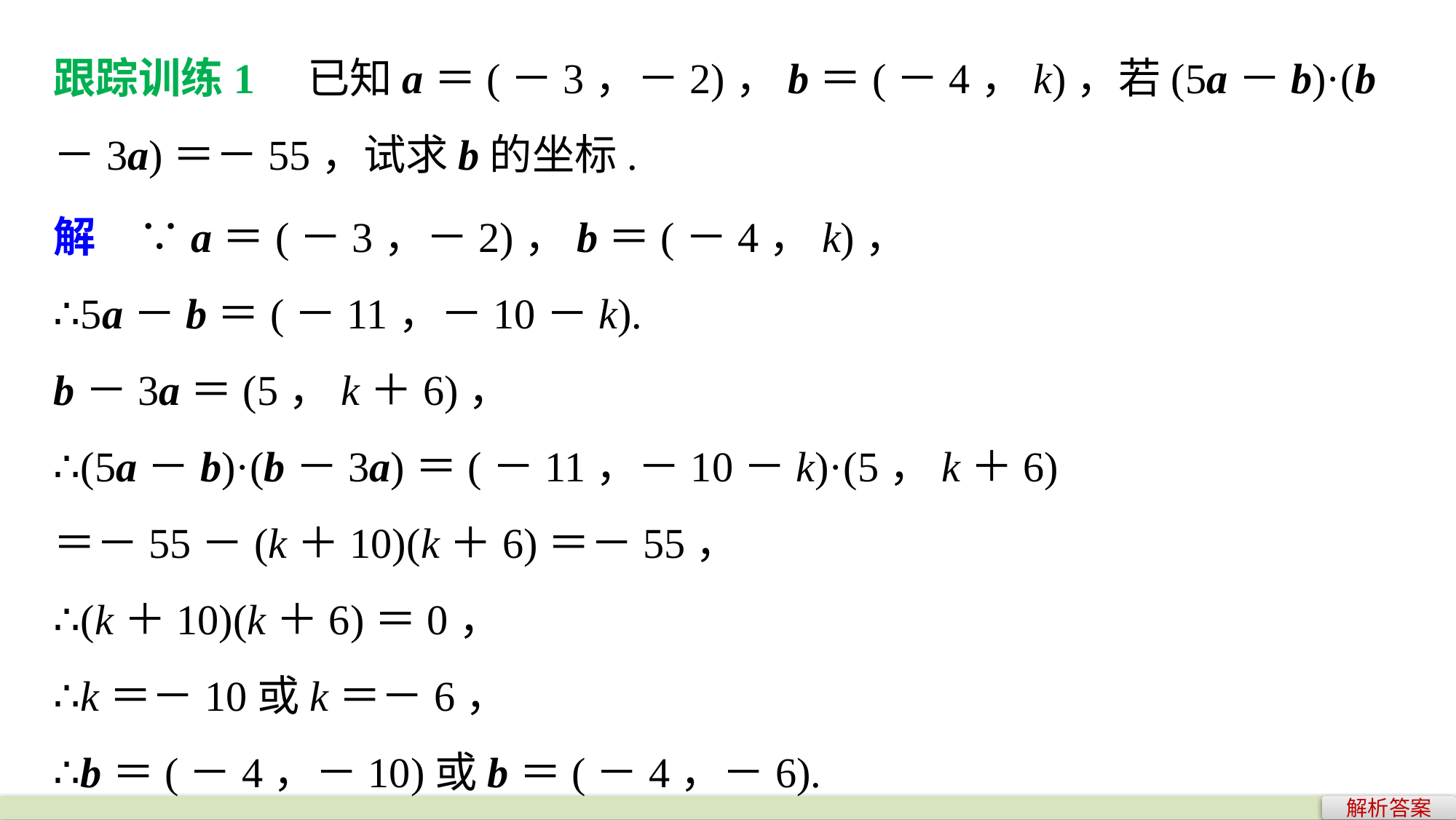

跟踪训练1　已知a＝(－3，－2)，b＝(－4，k)，若(5a－b)·(b－3a)＝－55，试求b的坐标.
解　∵a＝(－3，－2)，b＝(－4，k)，
∴5a－b＝(－11，－10－k).
b－3a＝(5，k＋6)，
∴(5a－b)·(b－3a)＝(－11，－10－k)·(5，k＋6)
＝－55－(k＋10)(k＋6)＝－55，
∴(k＋10)(k＋6)＝0，
∴k＝－10或k＝－6，
∴b＝(－4，－10)或b＝(－4，－6).
解析答案